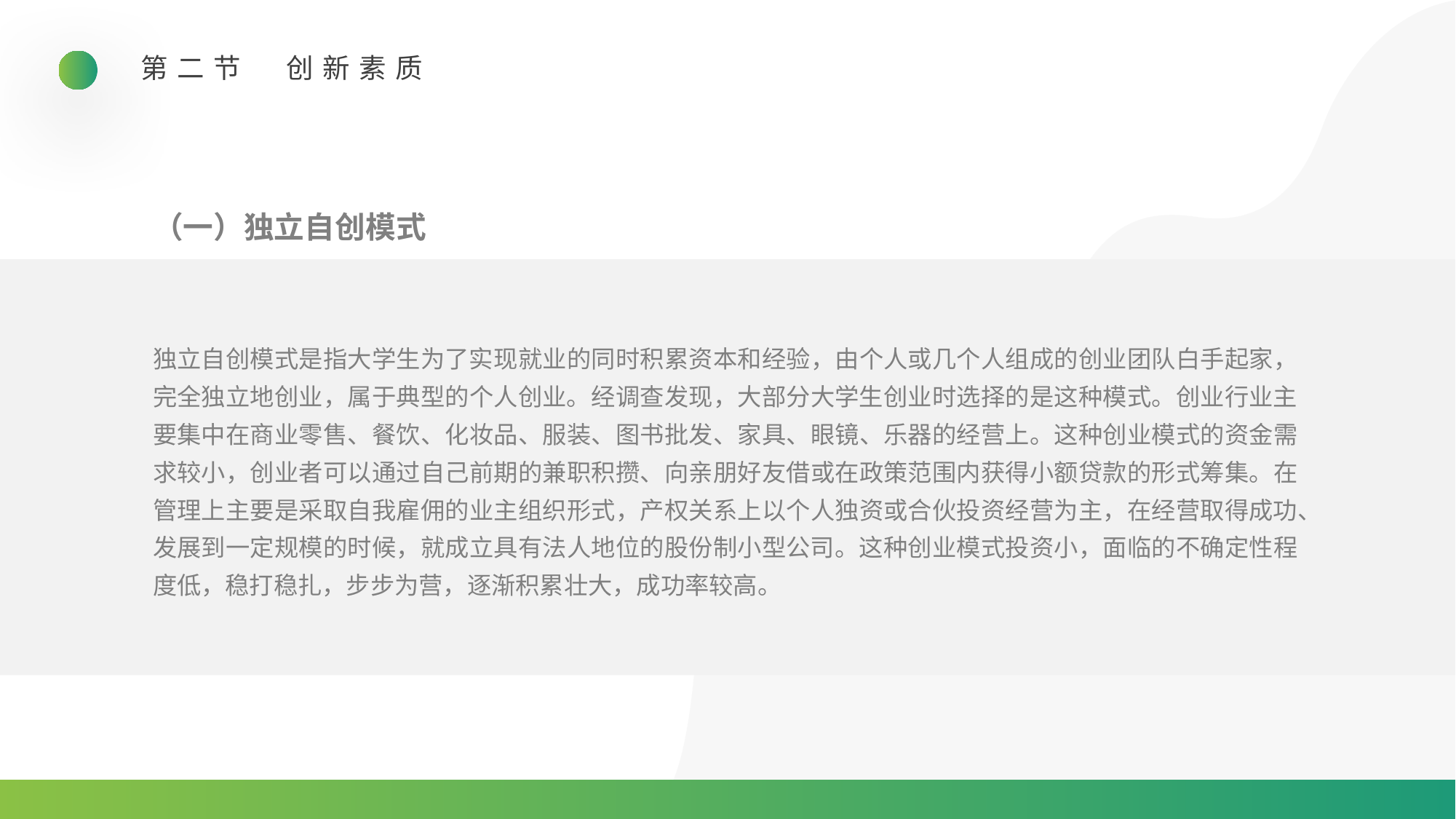

第二节　创新素质
（一）独立自创模式

独立自创模式是指大学生为了实现就业的同时积累资本和经验，由个人或几个人组成的创业团队白手起家，完全独立地创业，属于典型的个人创业。经调查发现，大部分大学生创业时选择的是这种模式。创业行业主要集中在商业零售、餐饮、化妆品、服装、图书批发、家具、眼镜、乐器的经营上。这种创业模式的资金需求较小，创业者可以通过自己前期的兼职积攒、向亲朋好友借或在政策范围内获得小额贷款的形式筹集。在管理上主要是采取自我雇佣的业主组织形式，产权关系上以个人独资或合伙投资经营为主，在经营取得成功、发展到一定规模的时候，就成立具有法人地位的股份制小型公司。这种创业模式投资小，面临的不确定性程度低，稳打稳扎，步步为营，逐渐积累壮大，成功率较高。